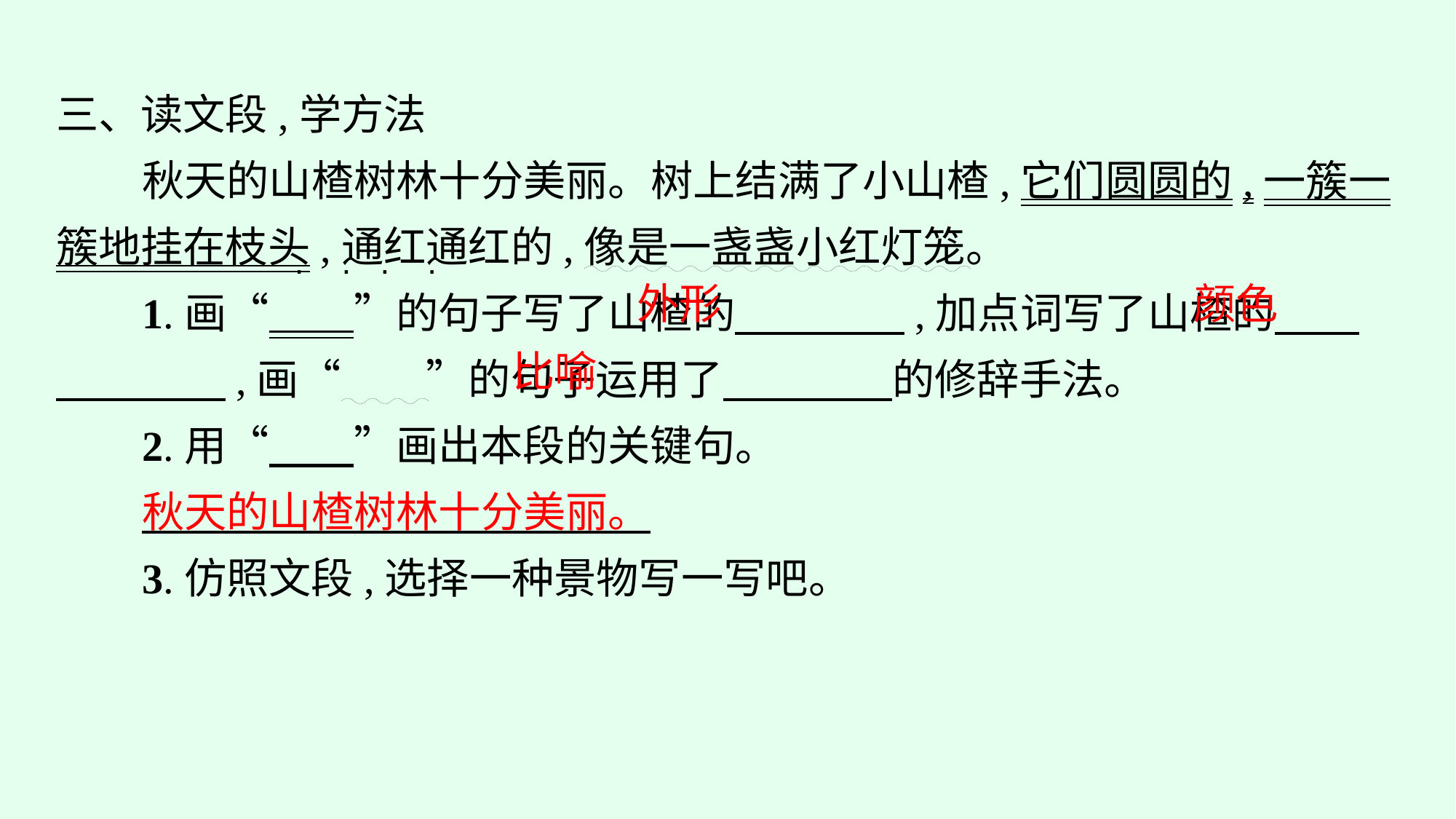

三、读文段,学方法
秋天的山楂树林十分美丽。树上结满了小山楂,它们圆圆的,一簇一簇地挂在枝头,通红通红的,像是一盏盏小红灯笼。
1.画“　　”的句子写了山楂的　　　　,加点词写了山楂的　　　　　　,画“　　”的句子运用了　　　　的修辞手法。
2.用“　　”画出本段的关键句。
秋天的山楂树林十分美丽。
3.仿照文段,选择一种景物写一写吧。
·
·
·
·
外形
颜色
比喻